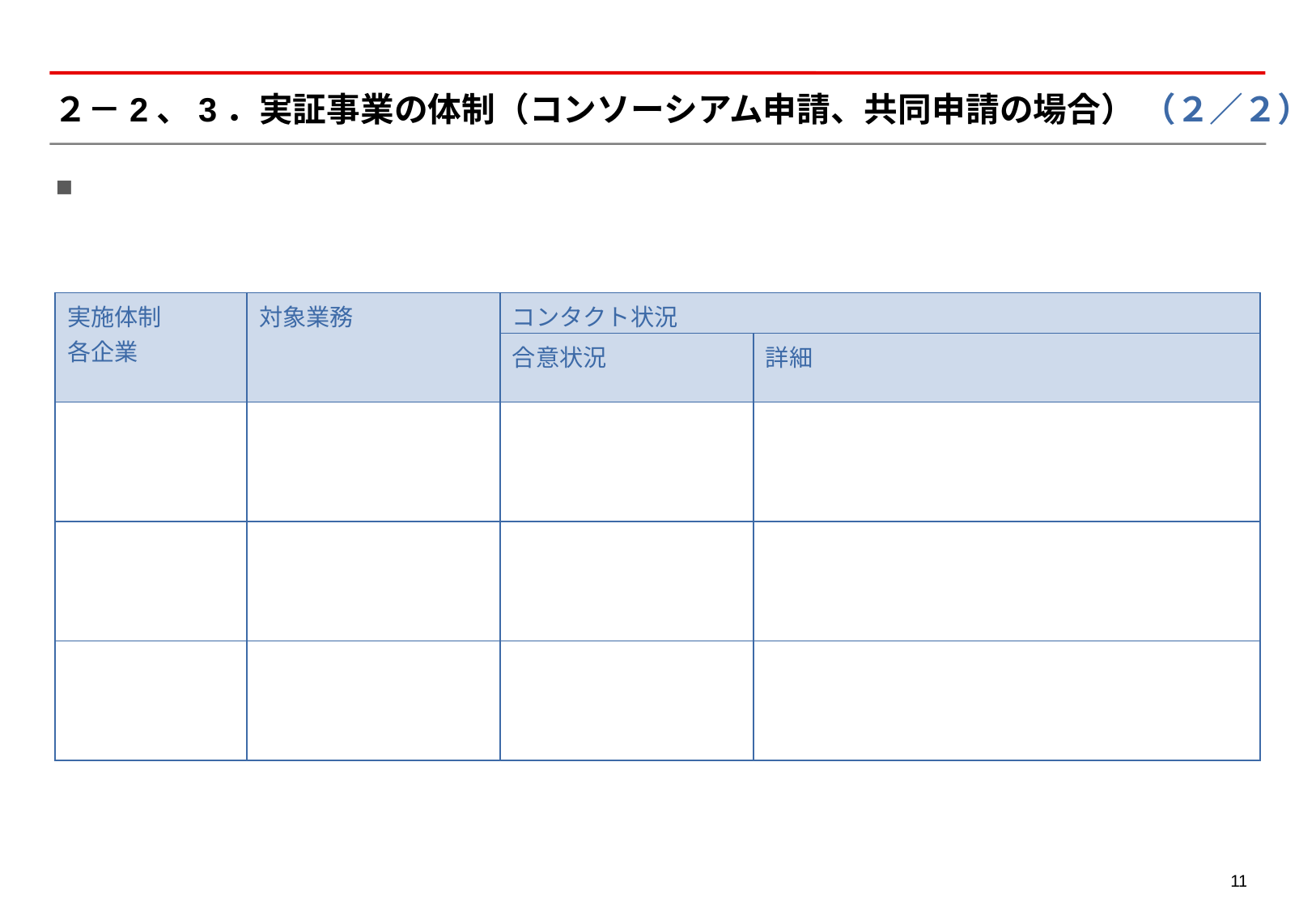

# ２－2、3．実証事業の体制（コンソーシアム申請、共同申請の場合） （２／２）

| 実施体制 各企業 | 対象業務 | コンタクト状況 |  |
| --- | --- | --- | --- |
|  |  | 合意状況 | 詳細 |
|  |  |  |  |
|  |  |  |  |
|  |  |  |  |